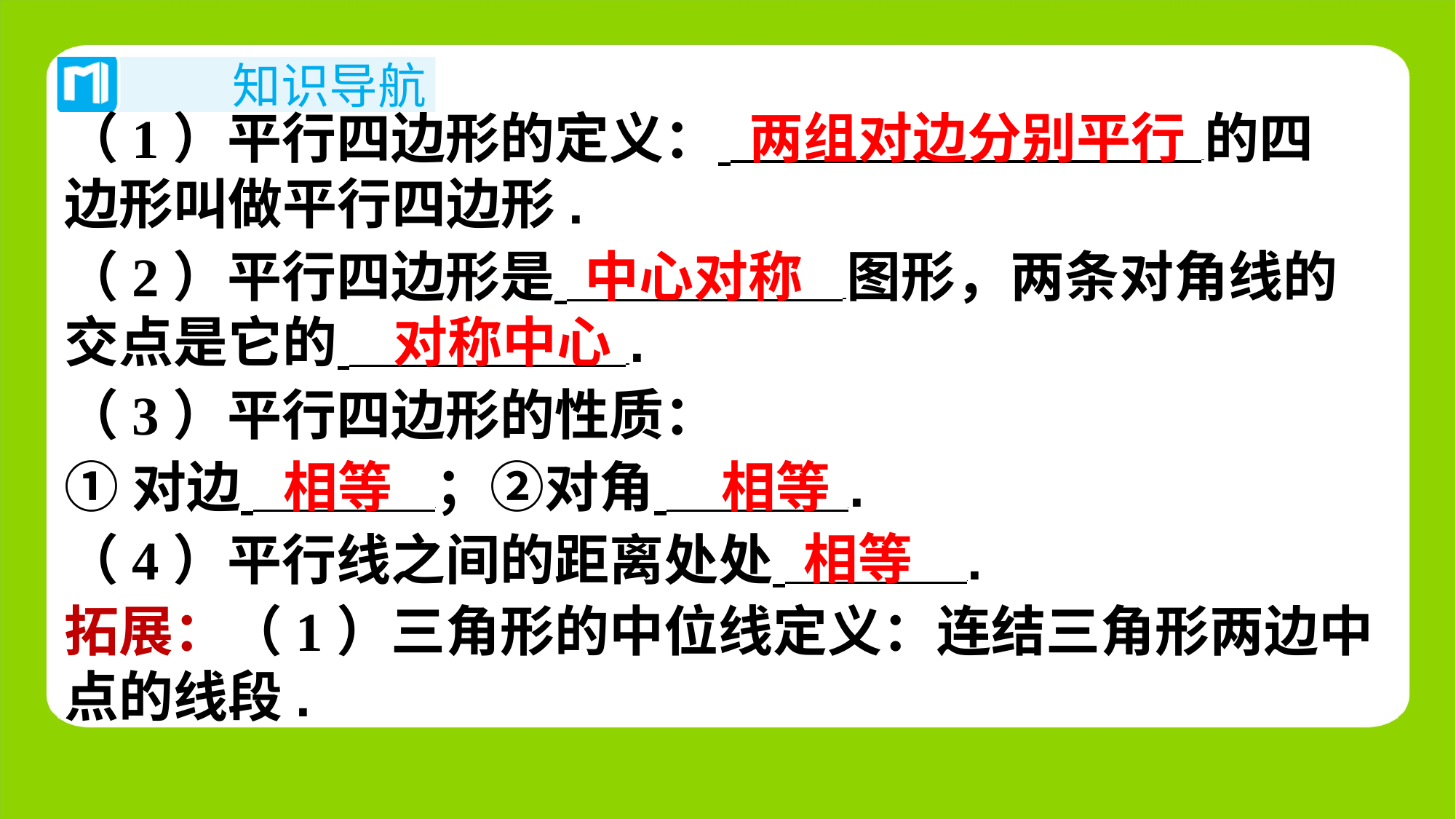

两组对边分别平行
（1）平行四边形的定义：                                                                        ⁠的四
边形叫做平行四边形.
中心对称
（2）平行四边形是                                           图形，两条对角线的
交点是它的                                           ⁠.
对称中心
（3）平行四边形的性质：
相等
相等
①对边                             ；②对角                             ⁠.
相等
（4）平行线之间的距离处处                             ⁠.
拓展：（1）三角形的中位线定义：连结三角形两边中
点的线段.